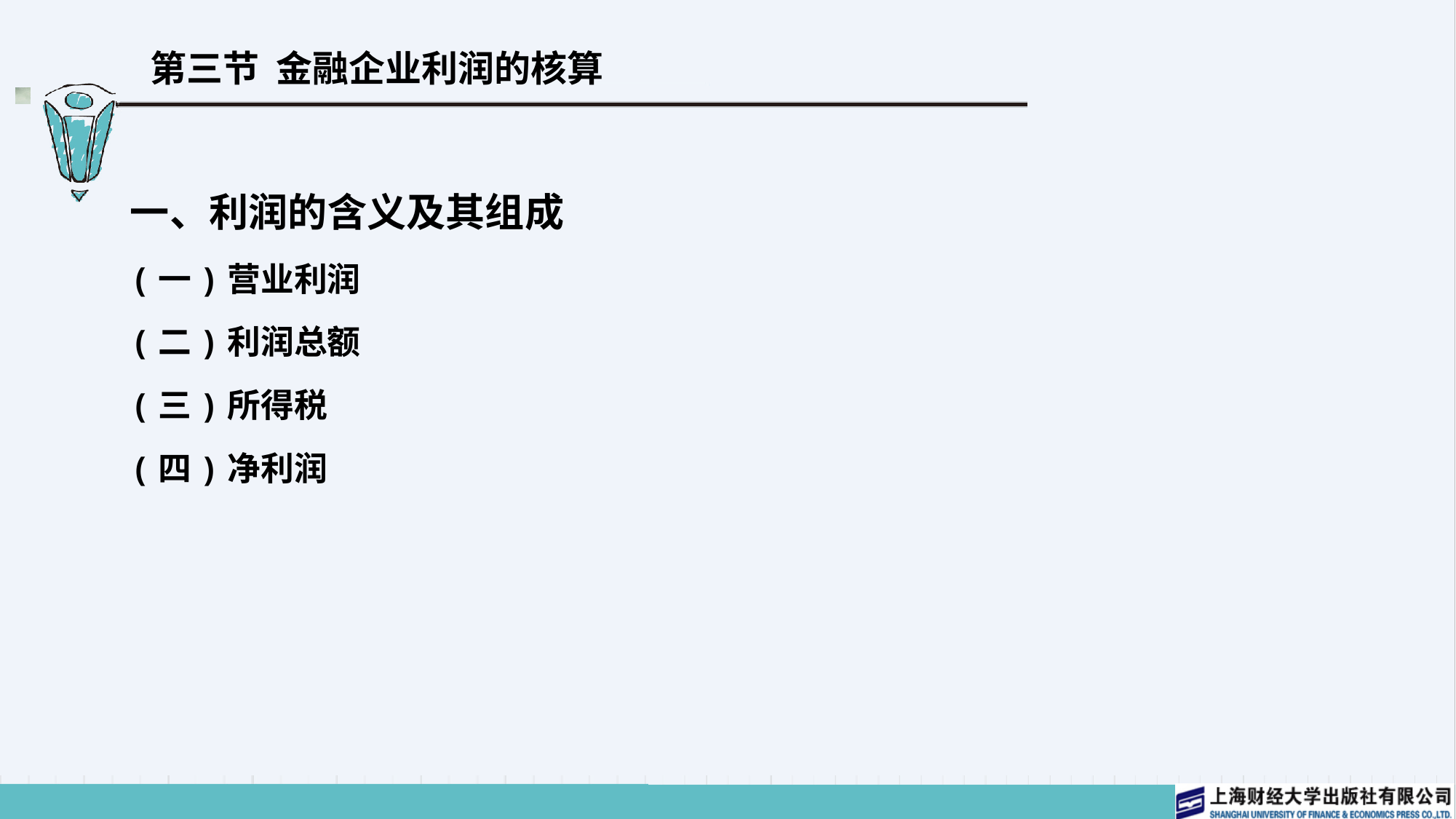

# 第三节  金融企业利润的核算
一、利润的含义及其组成
(一)营业利润
(二)利润总额
(三)所得税
(四)净利润